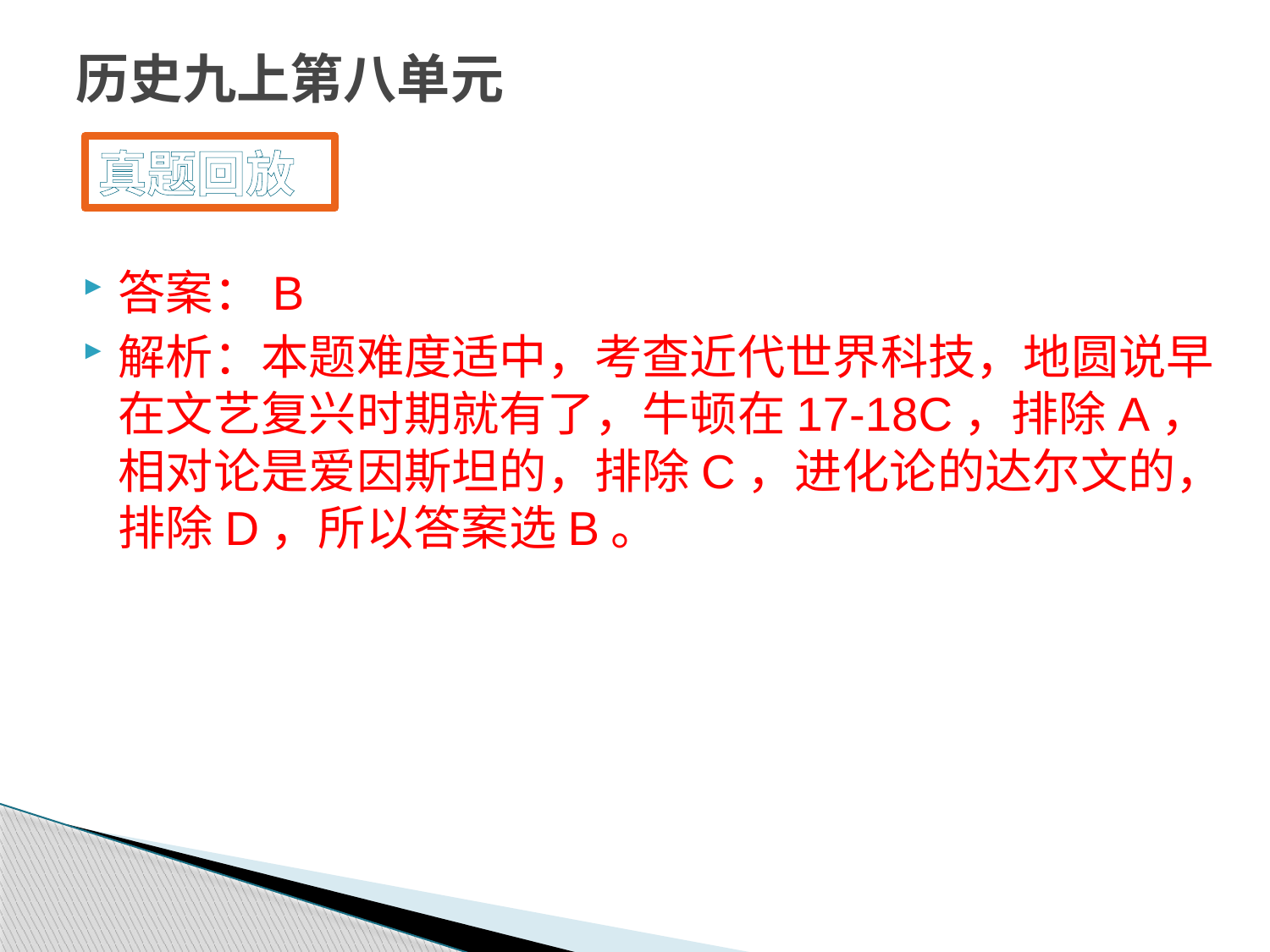

# 历史九上第八单元
真题回放
答案：B
解析：本题难度适中，考查近代世界科技，地圆说早在文艺复兴时期就有了，牛顿在17-18C，排除A，相对论是爱因斯坦的，排除C，进化论的达尔文的，排除D，所以答案选B。